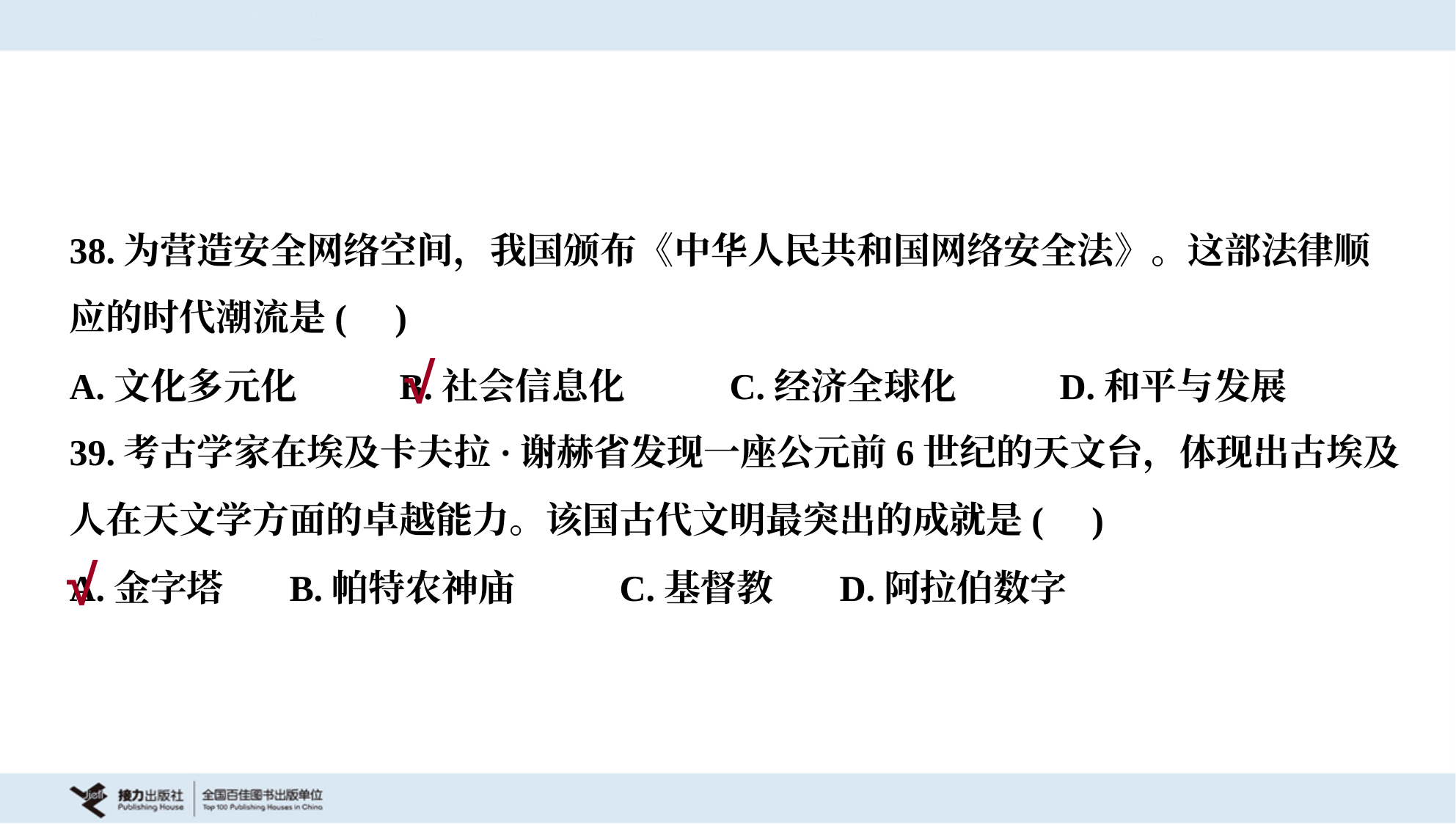

38.为营造安全网络空间，我国颁布《中华人民共和国网络安全法》。这部法律顺
应的时代潮流是(     )
A.文化多元化	B.社会信息化	C.经济全球化	D.和平与发展
√
39.考古学家在埃及卡夫拉·谢赫省发现一座公元前6世纪的天文台，体现出古埃及
人在天文学方面的卓越能力。该国古代文明最突出的成就是(     )
A.金字塔	B.帕特农神庙	C.基督教	D.阿拉伯数字
√